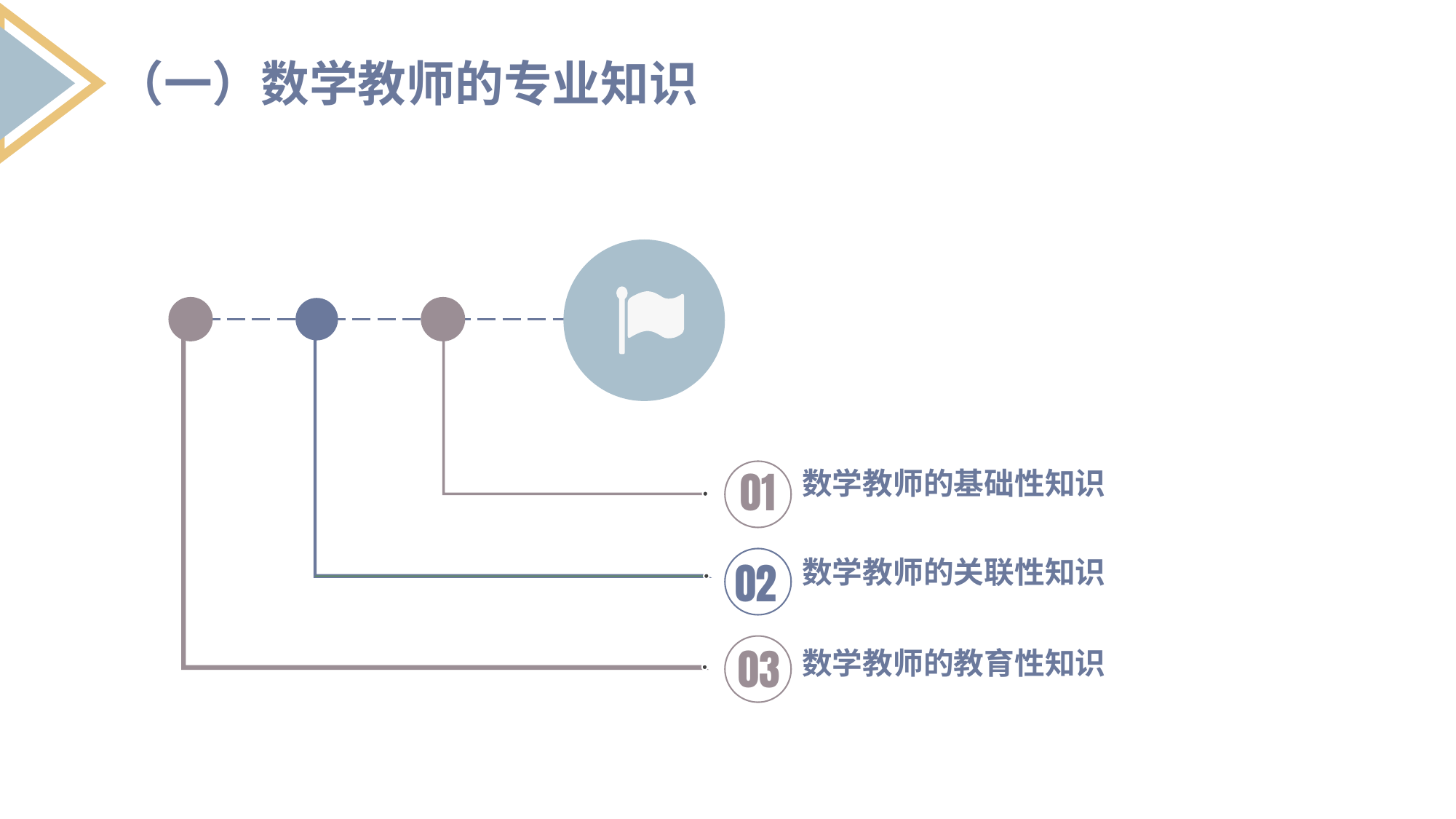

（一）数学教师的专业知识

数学教师的基础性知识

01

数学教师的关联性知识

02

03
数学教师的教育性知识